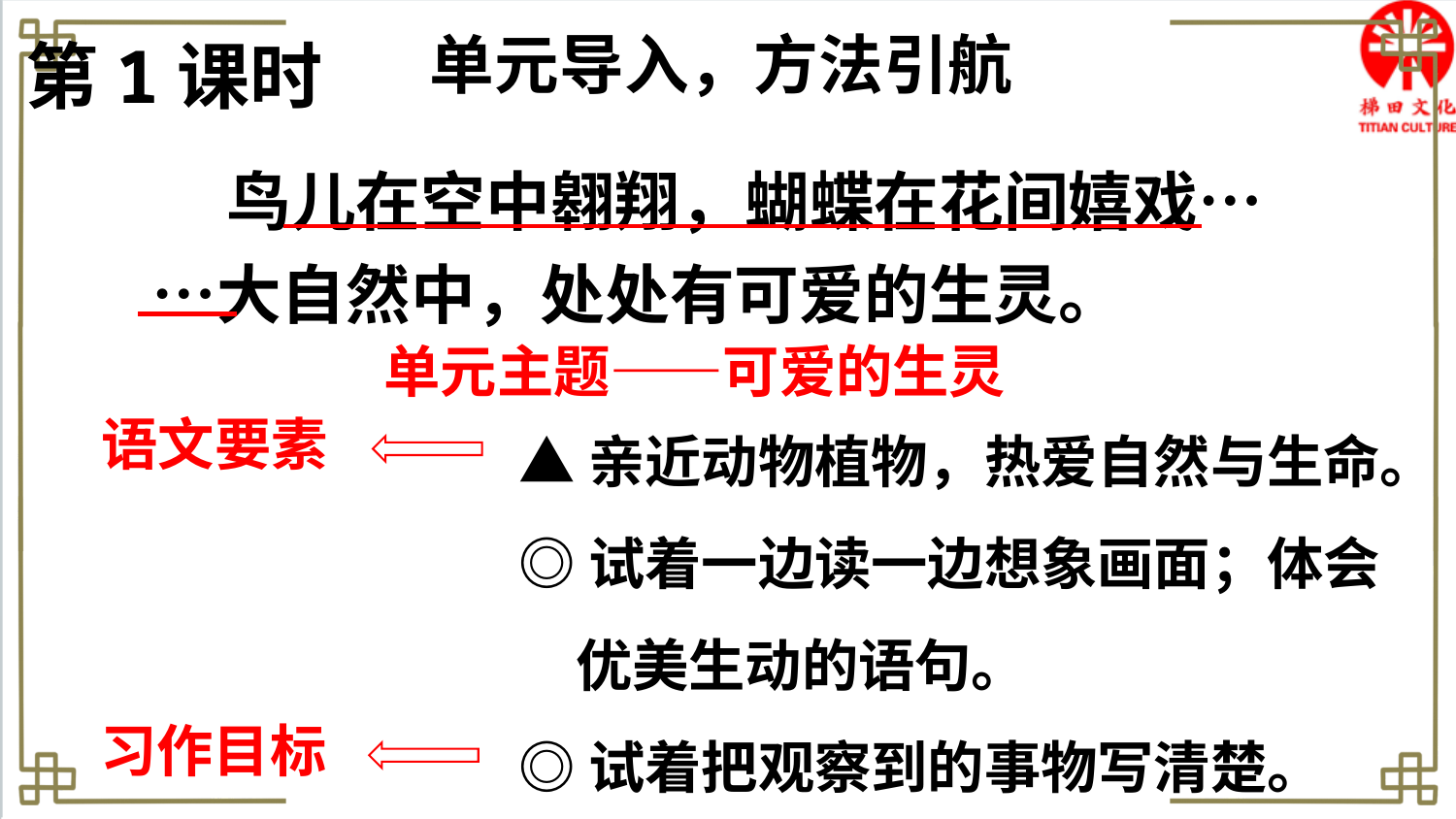

单元导入，方法引航
第1课时
    鸟儿在空中翱翔，蝴蝶在花间嬉戏……大自然中，处处有可爱的生灵。
单元主题——可爱的生灵
▲亲近动物植物，热爱自然与生命。
◎试着一边读一边想象画面；体会优美生动的语句。
◎试着把观察到的事物写清楚。
语文要素

习作目标